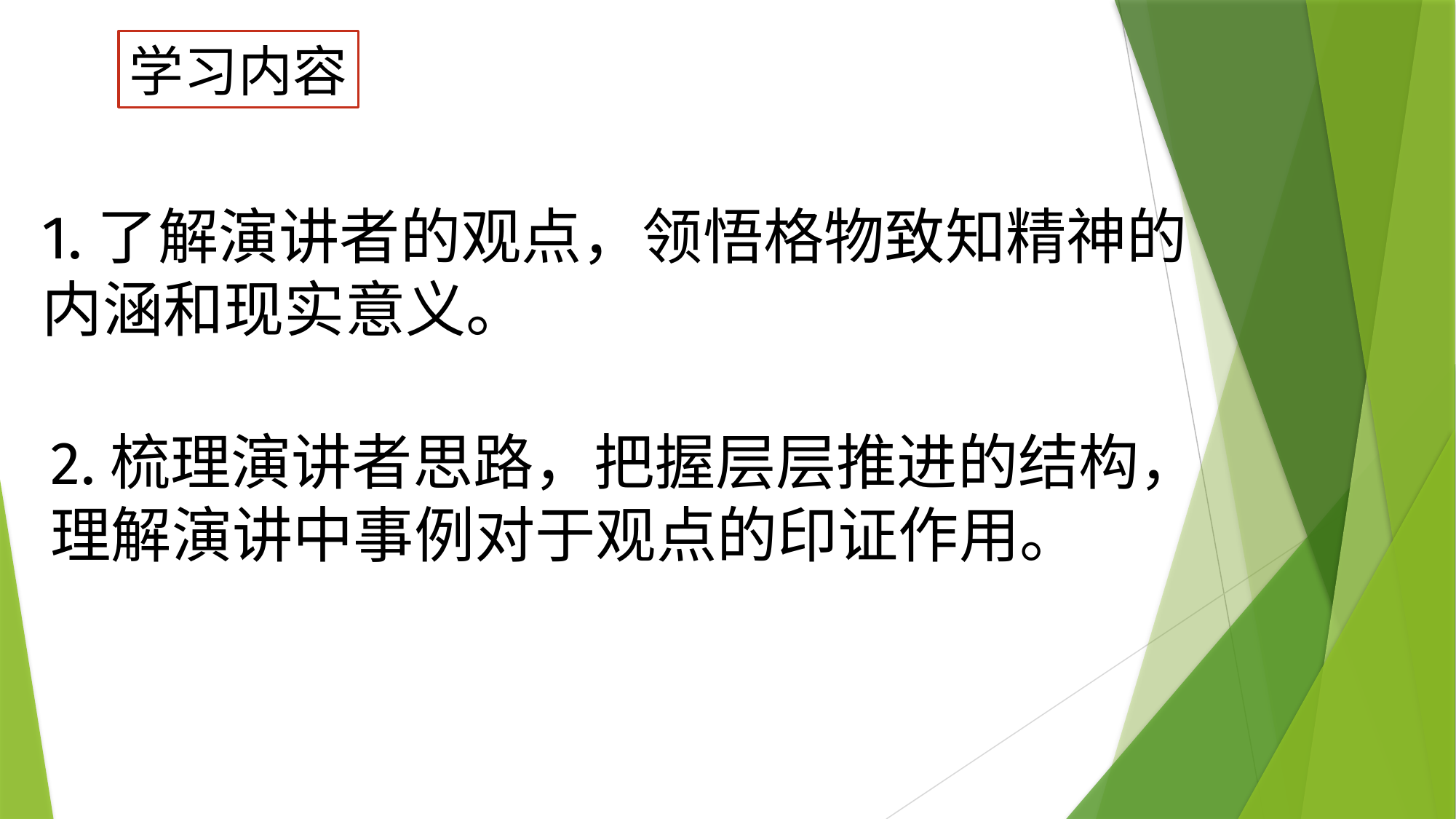

学习内容
1.了解演讲者的观点，领悟格物致知精神的内涵和现实意义。
2.梳理演讲者思路，把握层层推进的结构，理解演讲中事例对于观点的印证作用。